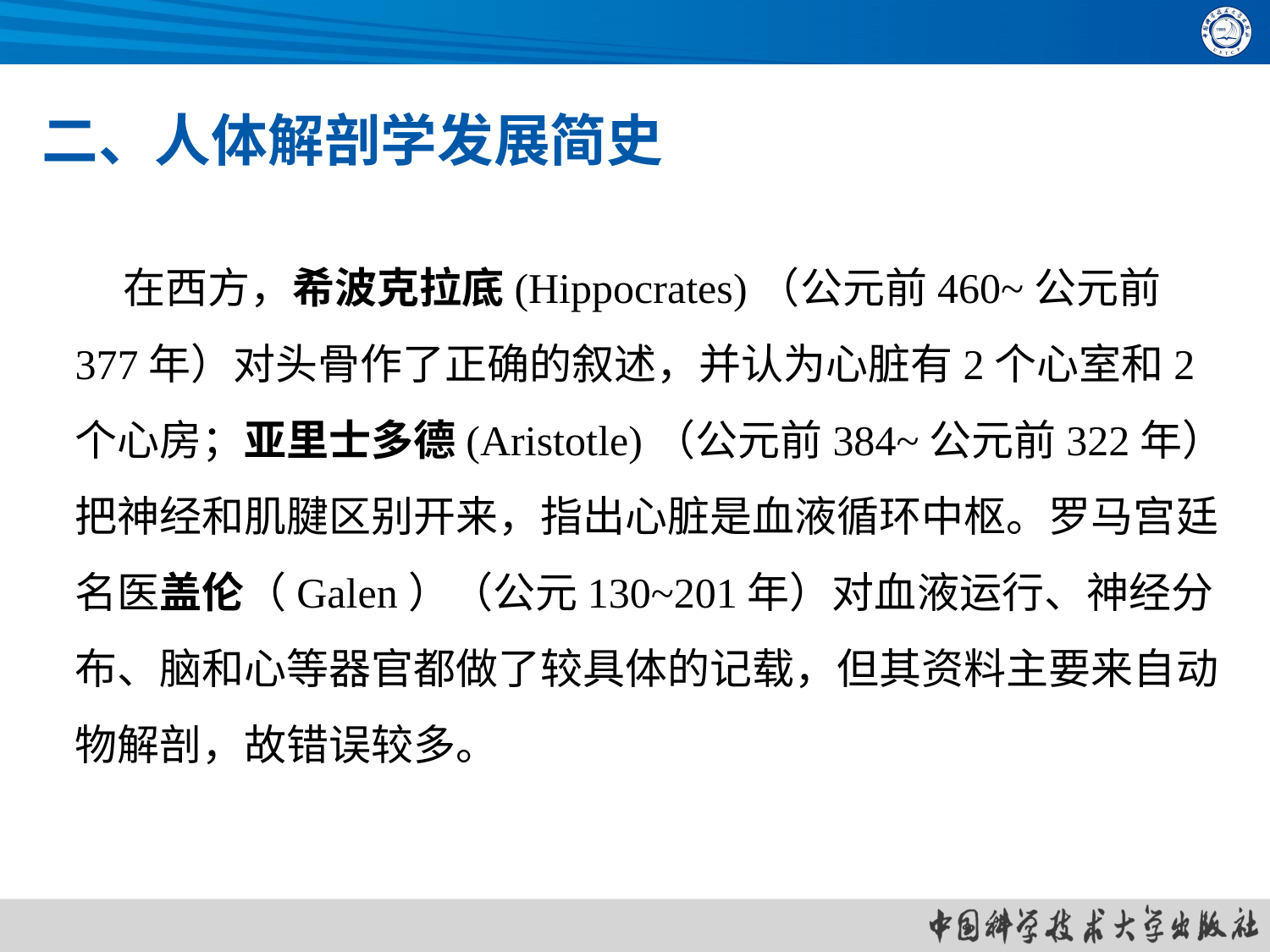

二、人体解剖学发展简史
    在西方，希波克拉底(Hippocrates)（公元前460~公元前377年）对头骨作了正确的叙述，并认为心脏有2个心室和2个心房；亚里士多德(Aristotle)（公元前384~公元前322年）把神经和肌腱区别开来，指出心脏是血液循环中枢。罗马宫廷名医盖伦（Galen）（公元130~201年）对血液运行、神经分布、脑和心等器官都做了较具体的记载，但其资料主要来自动物解剖，故错误较多。